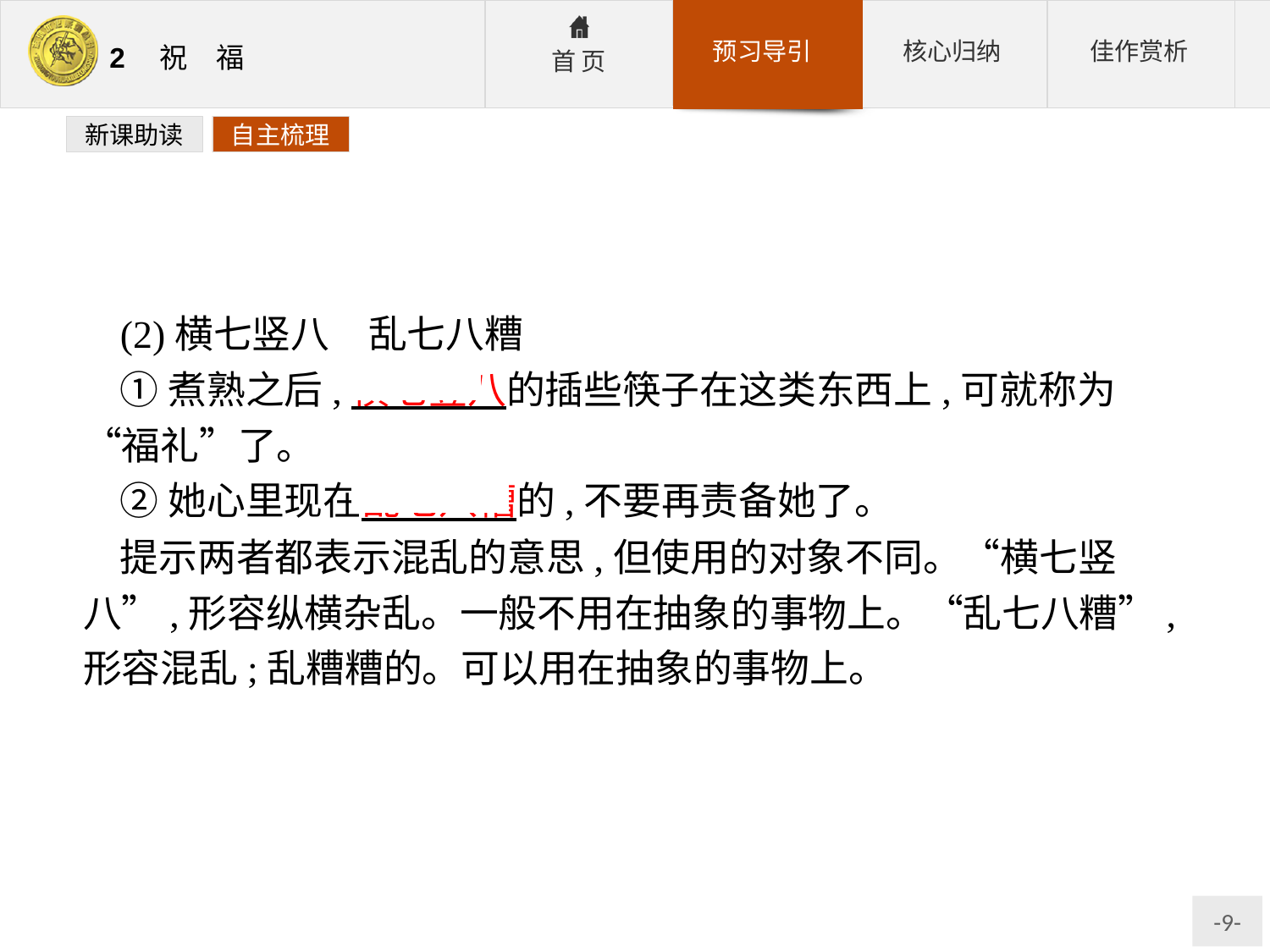

新课助读
自主梳理
(2)横七竖八　乱七八糟
①煮熟之后,横七竖八的插些筷子在这类东西上,可就称为“福礼”了。
②她心里现在乱七八糟的,不要再责备她了。
提示两者都表示混乱的意思,但使用的对象不同。“横七竖八”,形容纵横杂乱。一般不用在抽象的事物上。“乱七八糟”,形容混乱;乱糟糟的。可以用在抽象的事物上。